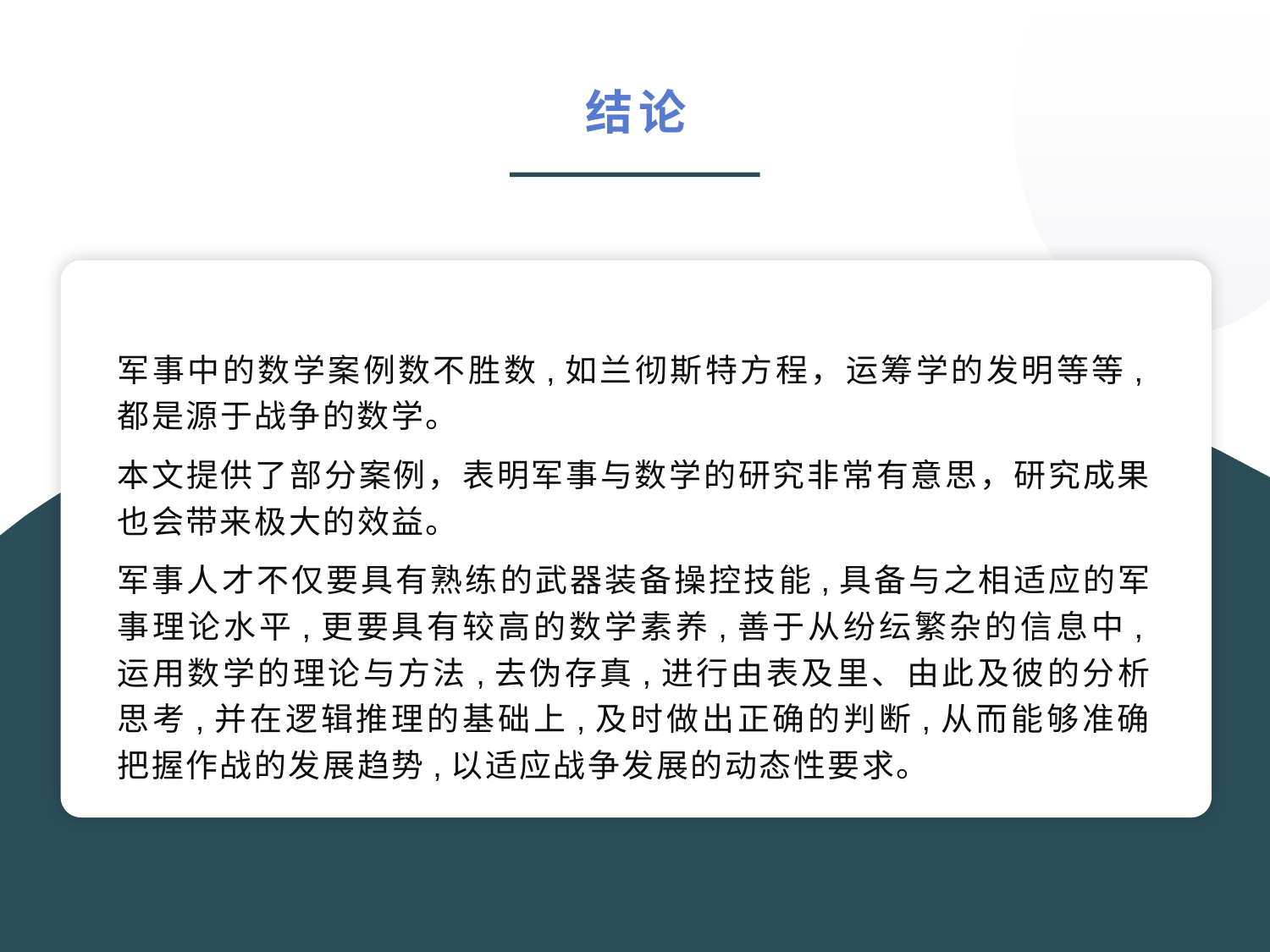

结论

军事中的数学案例数不胜数,如兰彻斯特方程，运筹学的发明等等,都是源于战争的数学。
本文提供了部分案例，表明军事与数学的研究非常有意思，研究成果也会带来极大的效益。
军事人才不仅要具有熟练的武器装备操控技能,具备与之相适应的军事理论水平,更要具有较高的数学素养,善于从纷纭繁杂的信息中,运用数学的理论与方法,去伪存真,进行由表及里、由此及彼的分析思考,并在逻辑推理的基础上,及时做出正确的判断,从而能够准确把握作战的发展趋势,以适应战争发展的动态性要求。